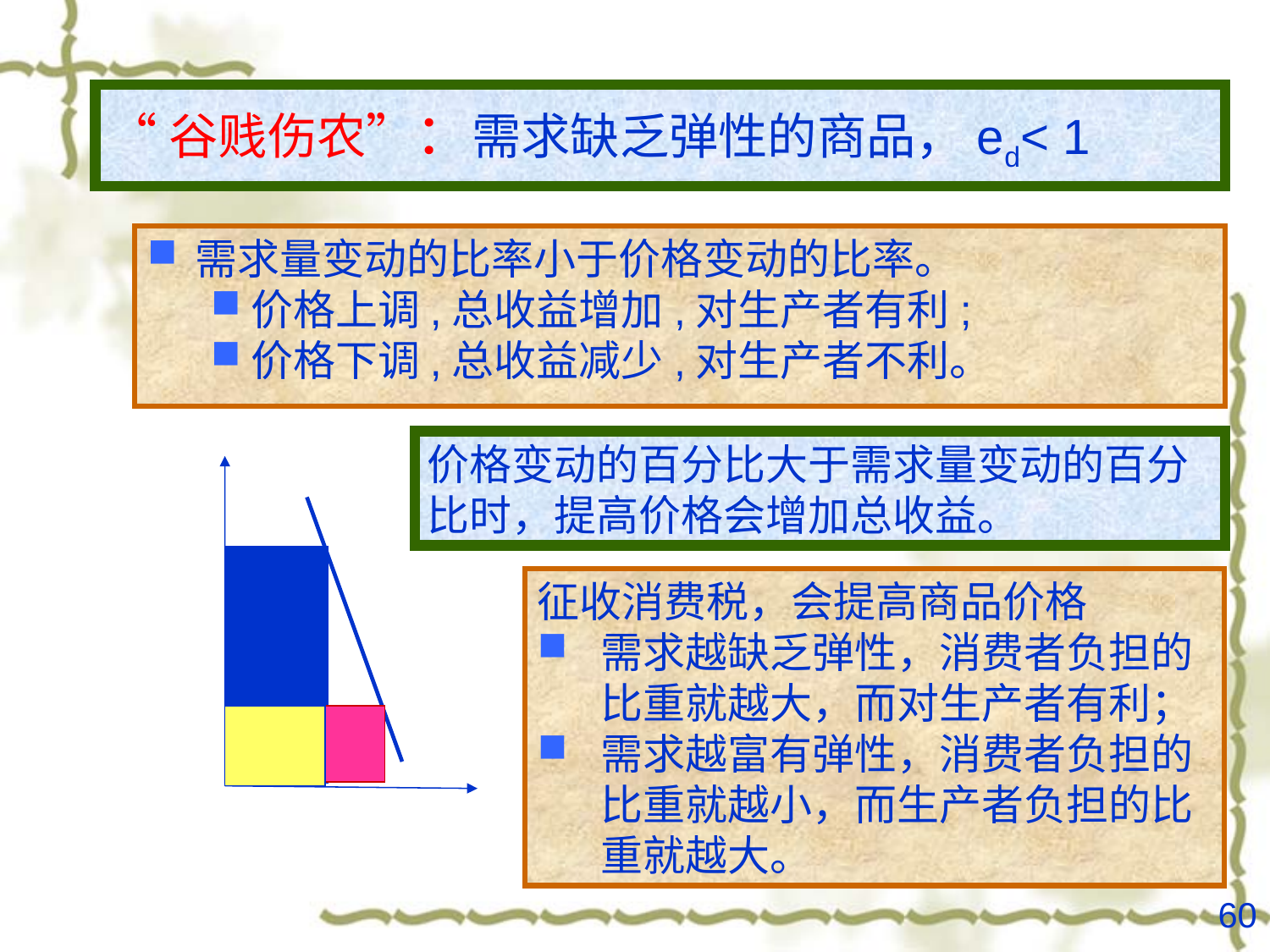

“谷贱伤农”：需求缺乏弹性的商品，ed< 1
需求量变动的比率小于价格变动的比率。
价格上调,总收益增加,对生产者有利;
价格下调,总收益减少,对生产者不利。
价格变动的百分比大于需求量变动的百分比时，提高价格会增加总收益。

征收消费税，会提高商品价格
需求越缺乏弹性，消费者负担的比重就越大，而对生产者有利；
需求越富有弹性，消费者负担的比重就越小，而生产者负担的比重就越大。

60